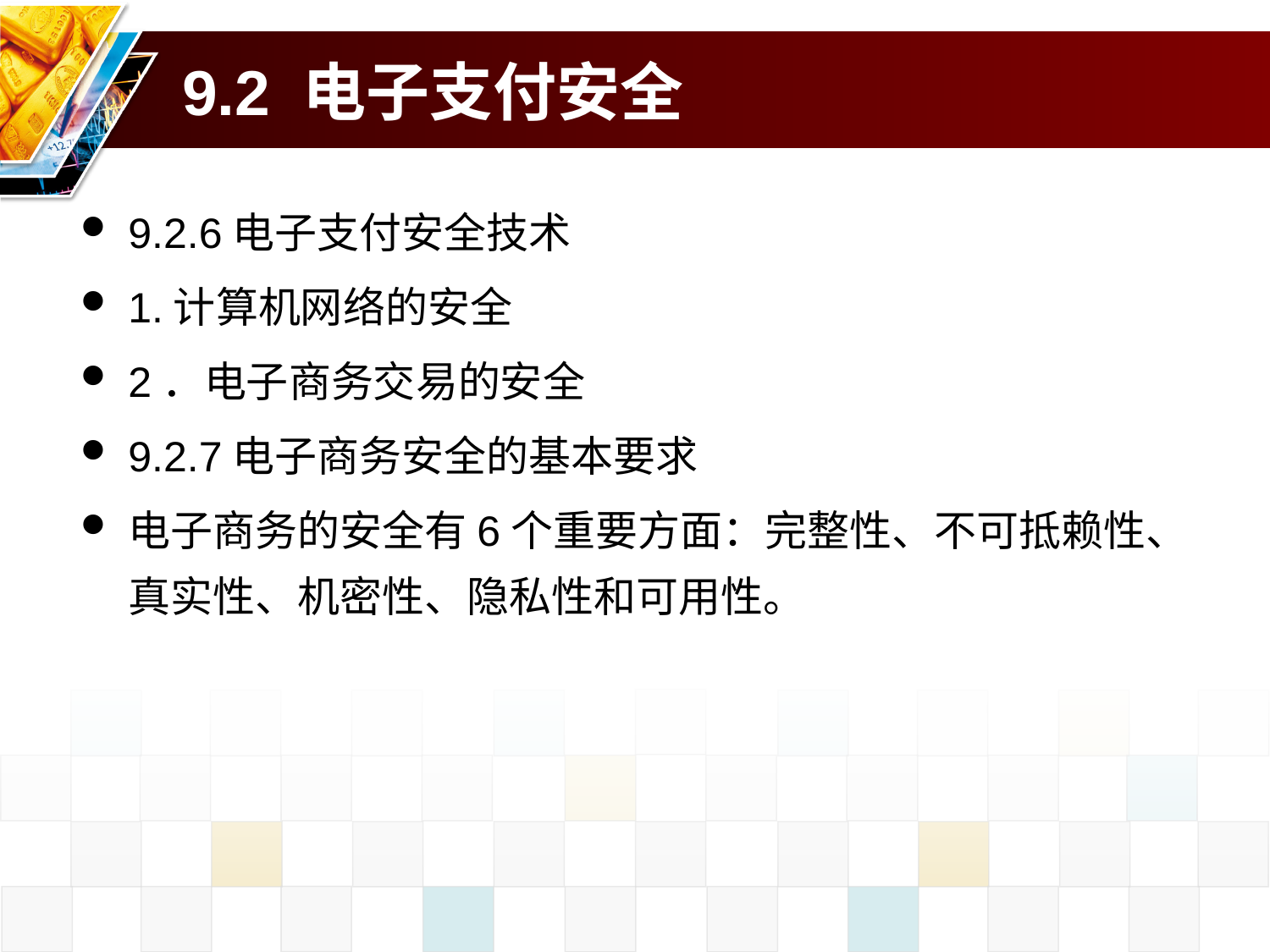

# 9.2 电子支付安全
9.2.6电子支付安全技术
1.计算机网络的安全
2．电子商务交易的安全
9.2.7电子商务安全的基本要求
电子商务的安全有6个重要方面：完整性、不可抵赖性、真实性、机密性、隐私性和可用性。